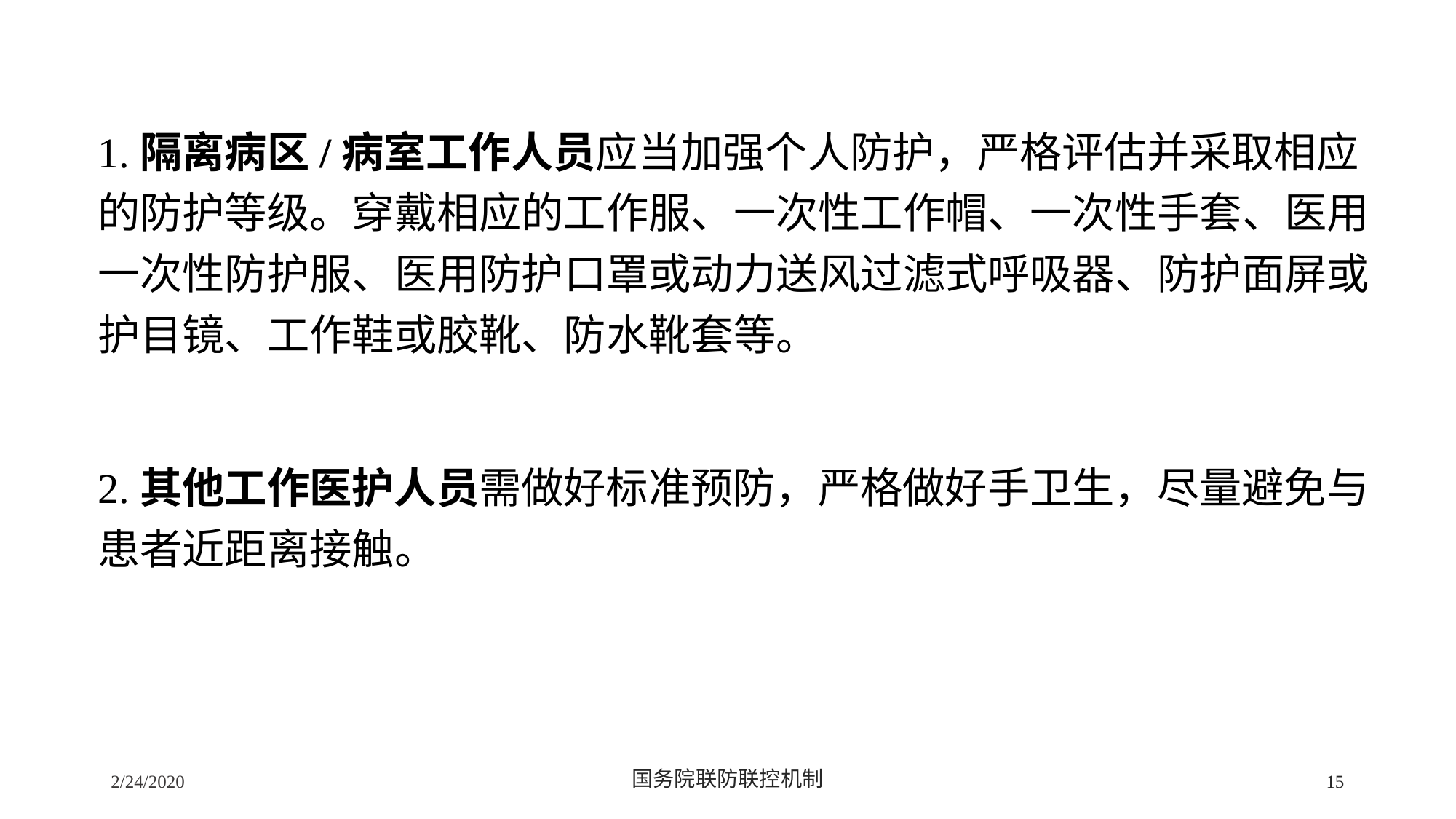

1.隔离病区/病室工作人员应当加强个人防护，严格评估并采取相应的防护等级。穿戴相应的工作服、一次性工作帽、一次性手套、医用一次性防护服、医用防护口罩或动力送风过滤式呼吸器、防护面屏或护目镜、工作鞋或胶靴、防水靴套等。

2.其他工作医护人员需做好标准预防，严格做好手卫生，尽量避免与患者近距离接触。
2/24/2020
国务院联防联控机制
15